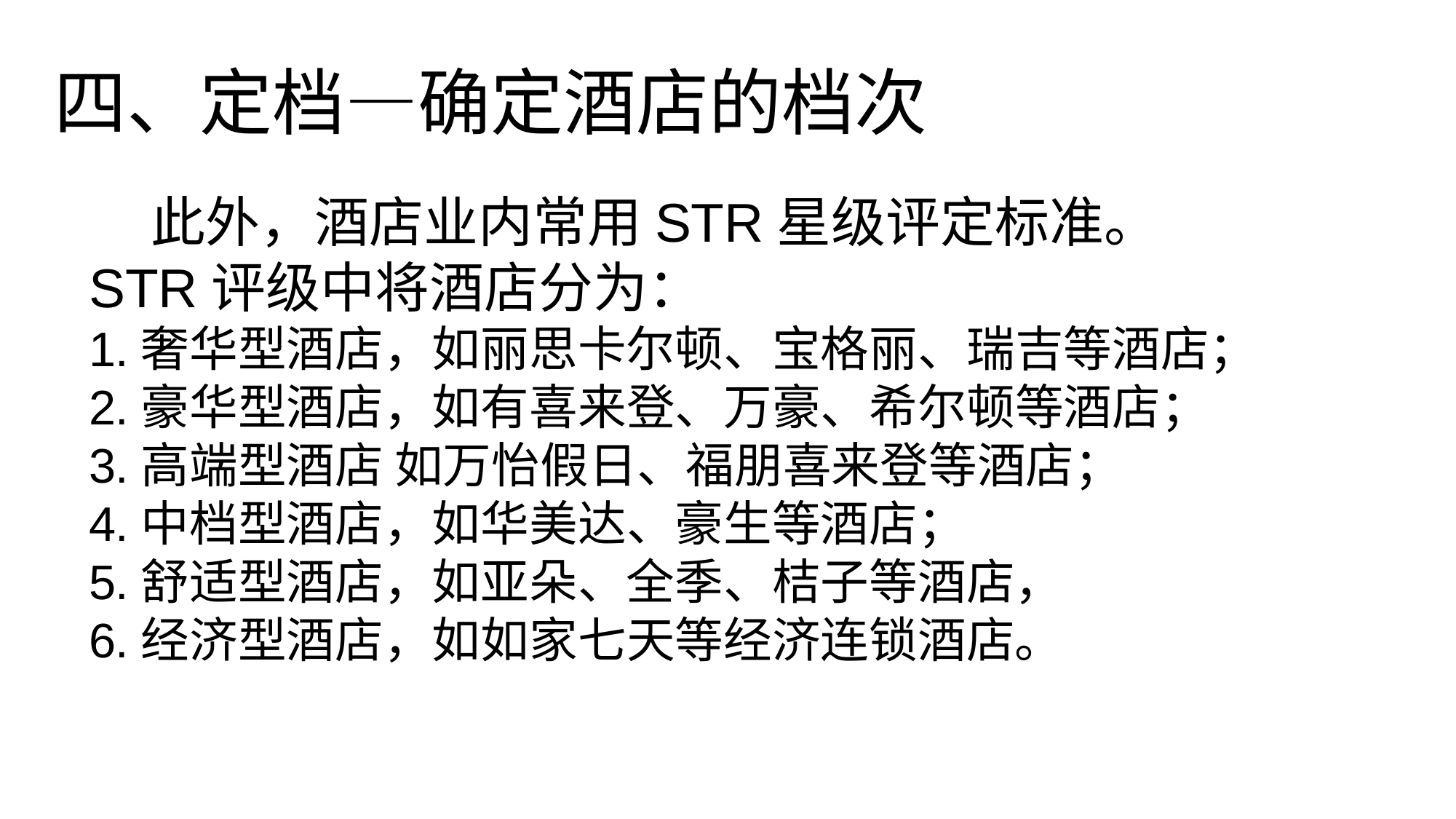

四、定档—确定酒店的档次
    此外，酒店业内常用STR星级评定标准。
STR评级中将酒店分为：
1.奢华型酒店，如丽思卡尔顿、宝格丽、瑞吉等酒店；
2.豪华型酒店，如有喜来登、万豪、希尔顿等酒店；
3.高端型酒店 如万怡假日、福朋喜来登等酒店；
4.中档型酒店，如华美达、豪生等酒店；
5.舒适型酒店，如亚朵、全季、桔子等酒店，
6.经济型酒店，如如家七天等经济连锁酒店。